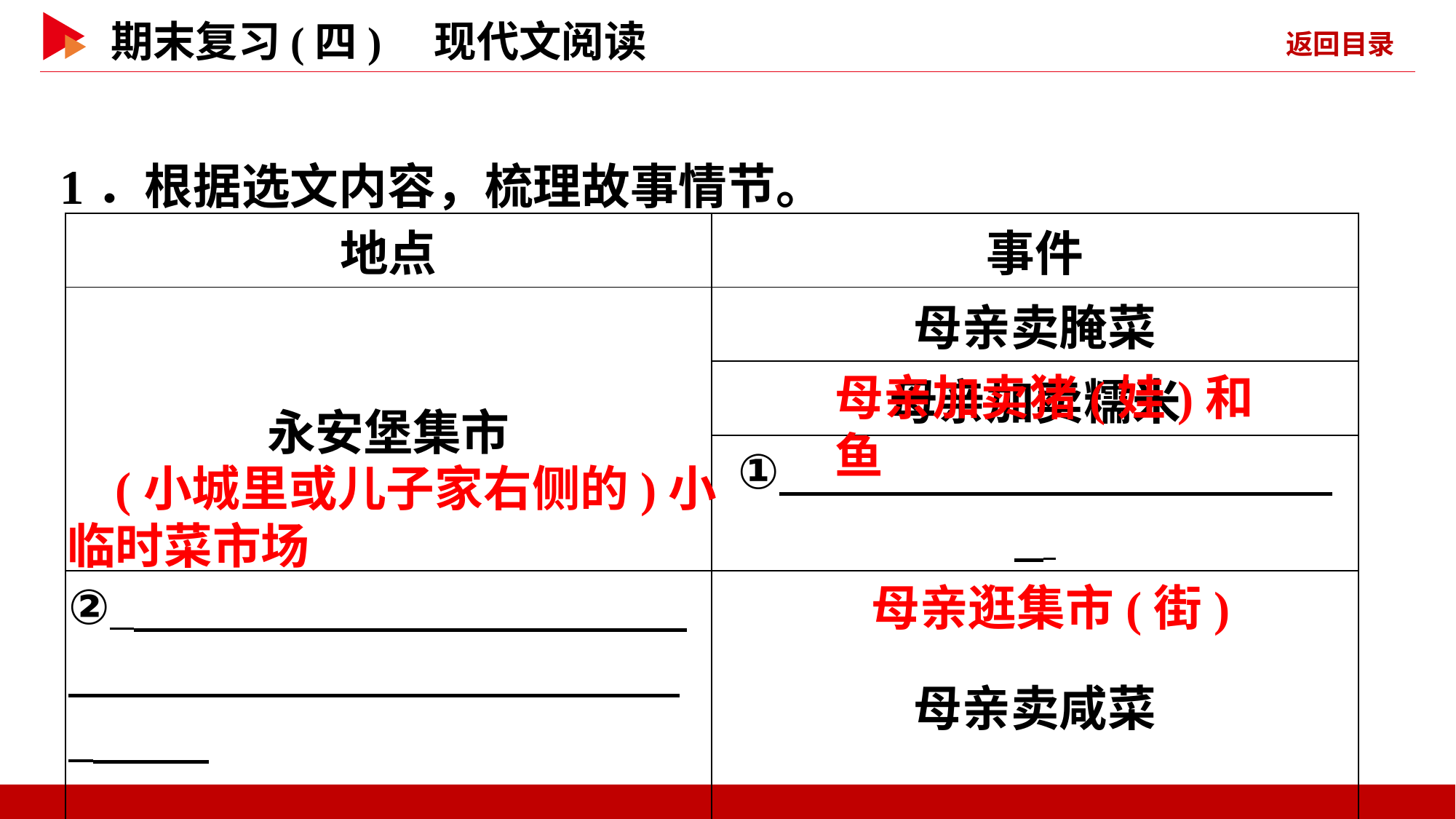

1．根据选文内容，梳理故事情节。
| 地点 | 事件 |
| --- | --- |
| 永安堡集市 | 母亲卖腌菜 |
|  | 母亲加卖糯米 |
|  | ① \_ |
| ② \_ \_ | 母亲卖咸菜 |
| 永安堡集市 | ③ \_ |
母亲加卖猪(娃)和鱼
(小城里或儿子家右侧的)小
临时菜市场
母亲逛集市(街)